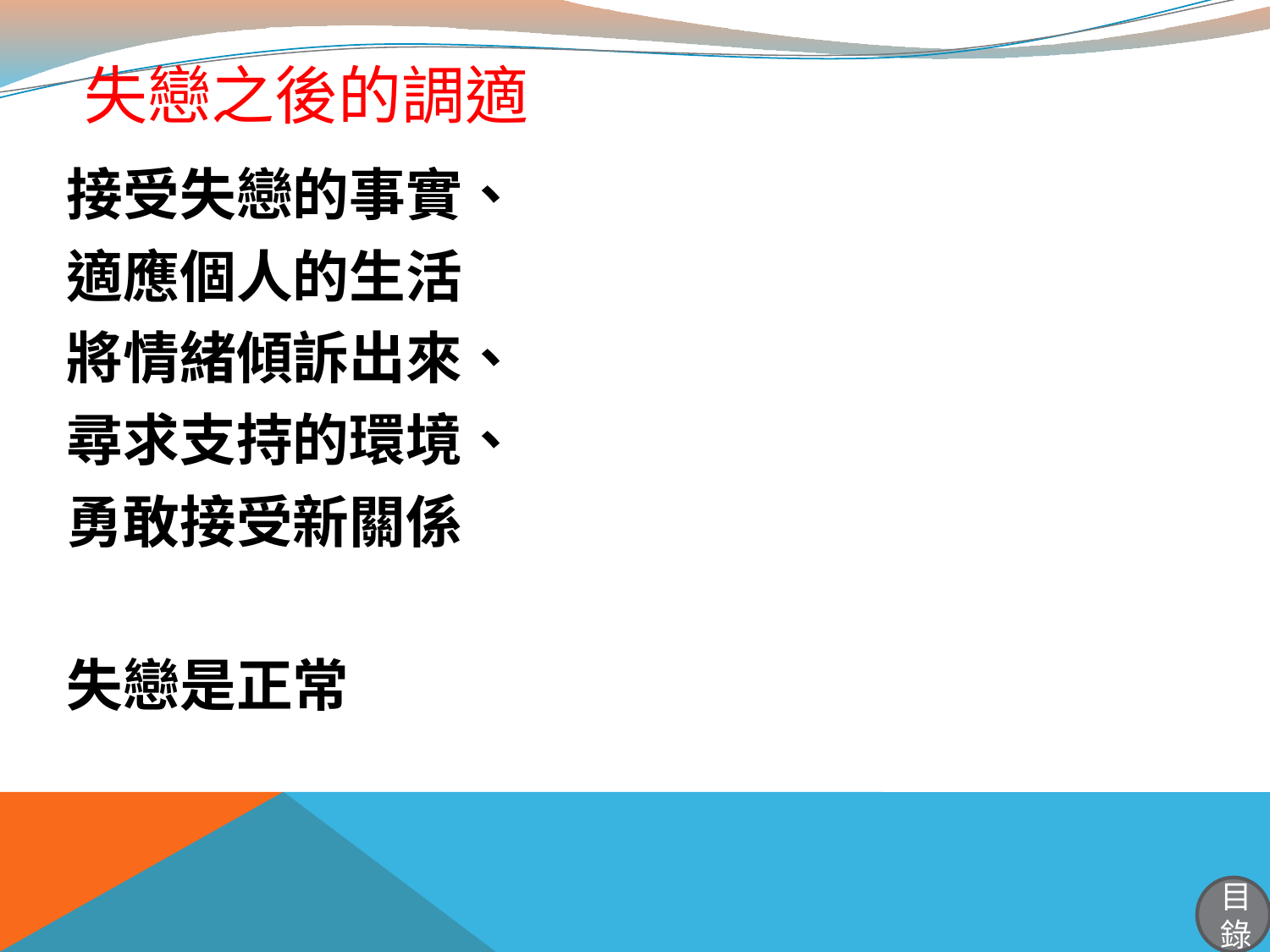

# 失戀之後的調適
接受失戀的事實、
適應個人的生活
將情緒傾訴出來、
尋求支持的環境、
勇敢接受新關係

失戀是正常